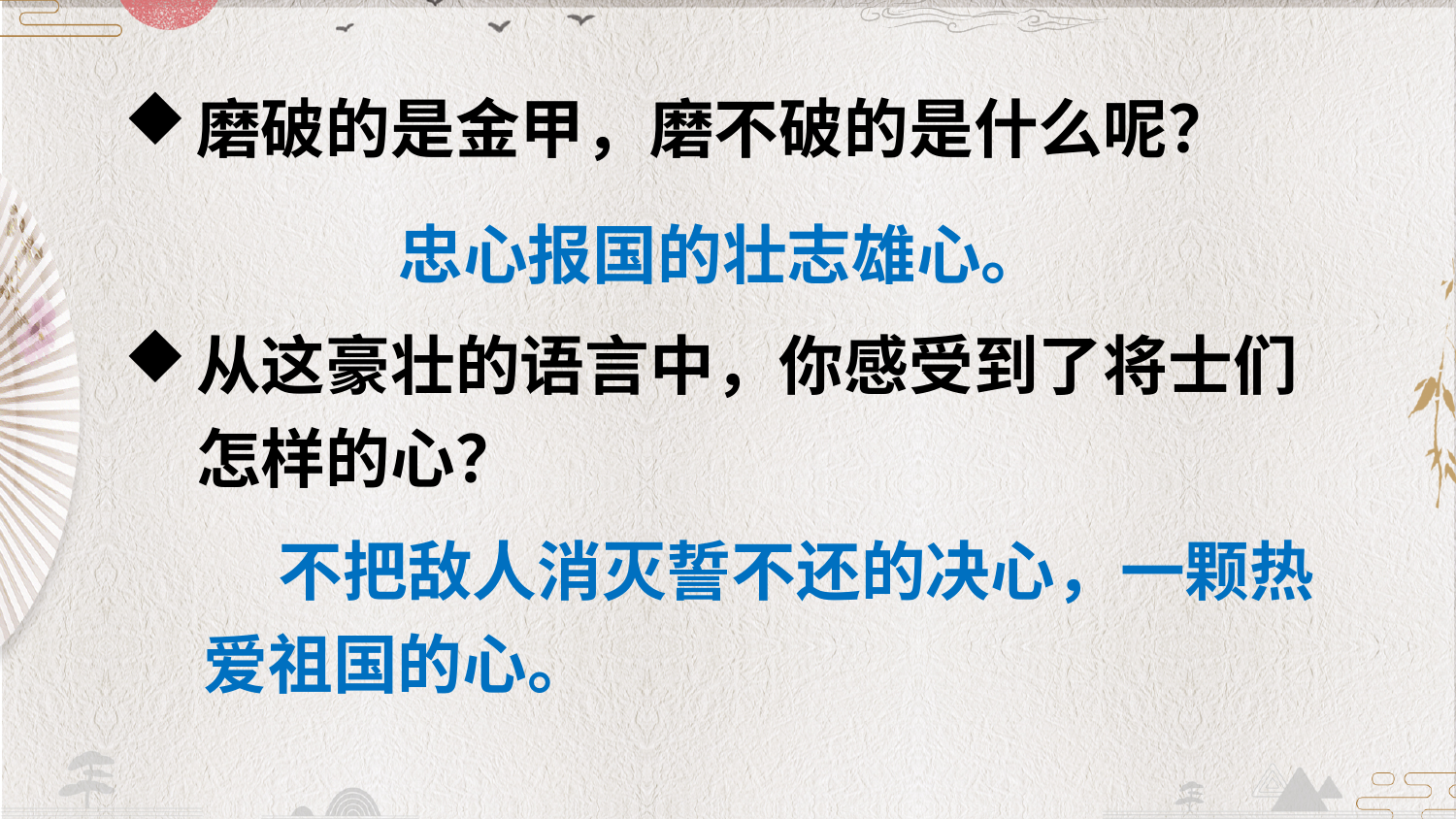

磨破的是金甲，磨不破的是什么呢？
忠心报国的壮志雄心。
从这豪壮的语言中，你感受到了将士们怎样的心？
    不把敌人消灭誓不还的决心，一颗热爱祖国的心。